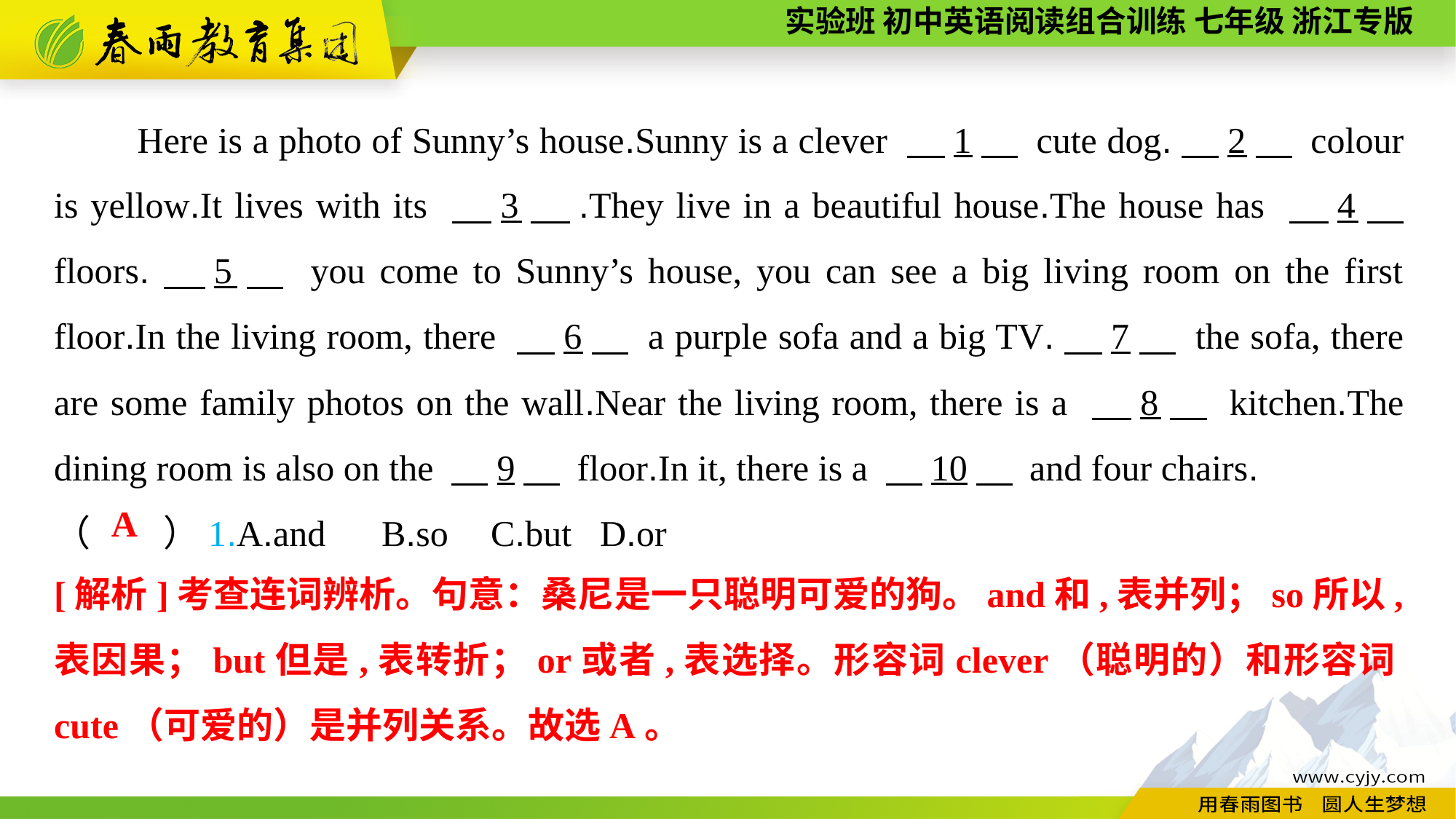

Here is a photo of Sunny’s house.Sunny is a clever 　1　 cute dog.　2　 colour is yellow.It lives with its 　3　.They live in a beautiful house.The house has 　4　 floors.　5　 you come to Sunny’s house, you can see a big living room on the first floor.In the living room, there 　6　 a purple sofa and a big TV.　7　 the sofa, there are some family photos on the wall.Near the living room, there is a 　8　 kitchen.The dining room is also on the 　9　 floor.In it, there is a 　10　 and four chairs.
（　　）1.A.and	B.so	C.but	D.or
A
[解析]考查连词辨析。句意：桑尼是一只聪明可爱的狗。and和,表并列；so所以,表因果；but但是,表转折；or或者,表选择。形容词clever（聪明的）和形容词cute（可爱的）是并列关系。故选A。